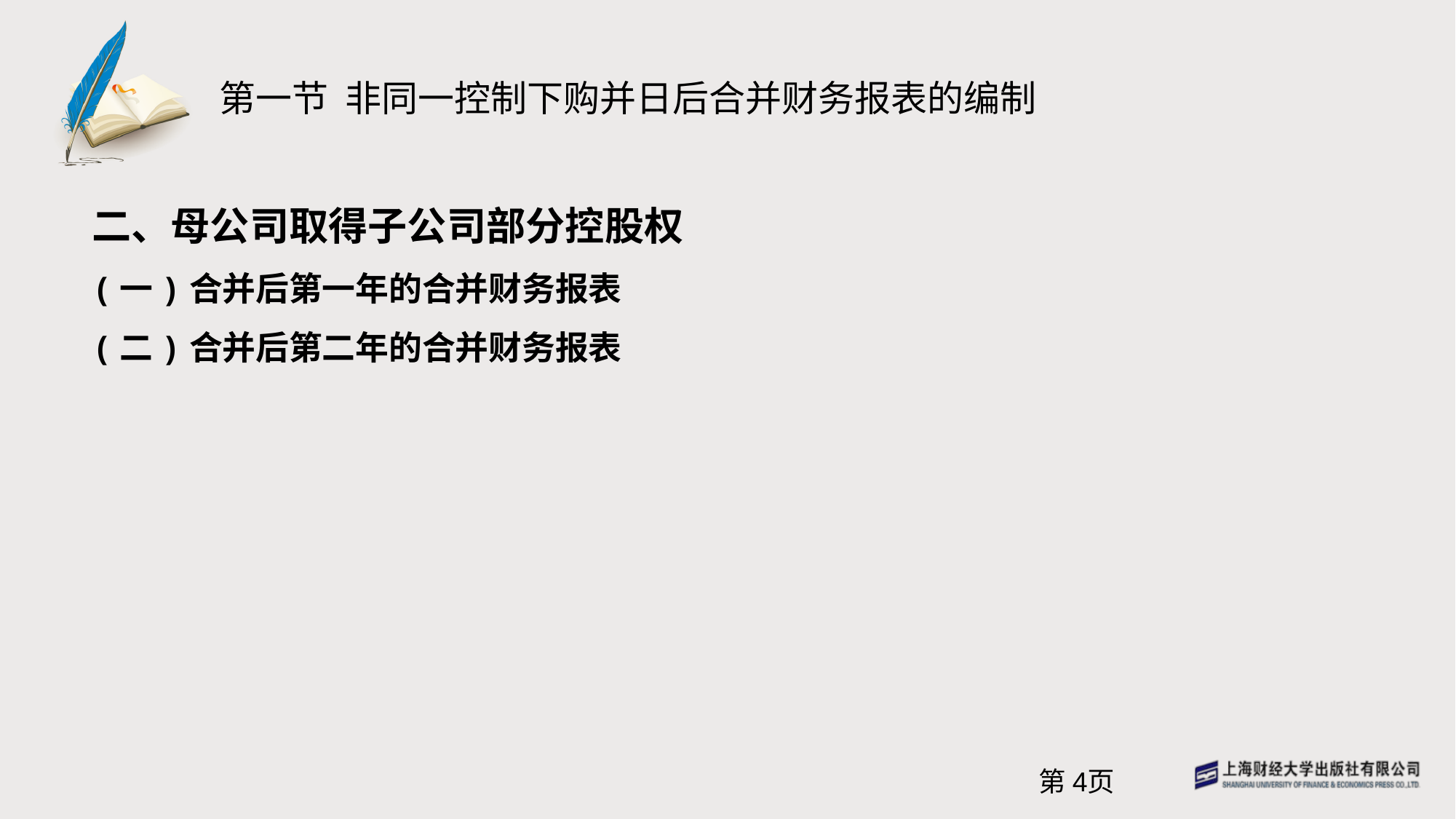

# 第一节  非同一控制下购并日后合并财务报表的编制
二、母公司取得子公司部分控股权
(一)合并后第一年的合并财务报表
(二)合并后第二年的合并财务报表

4